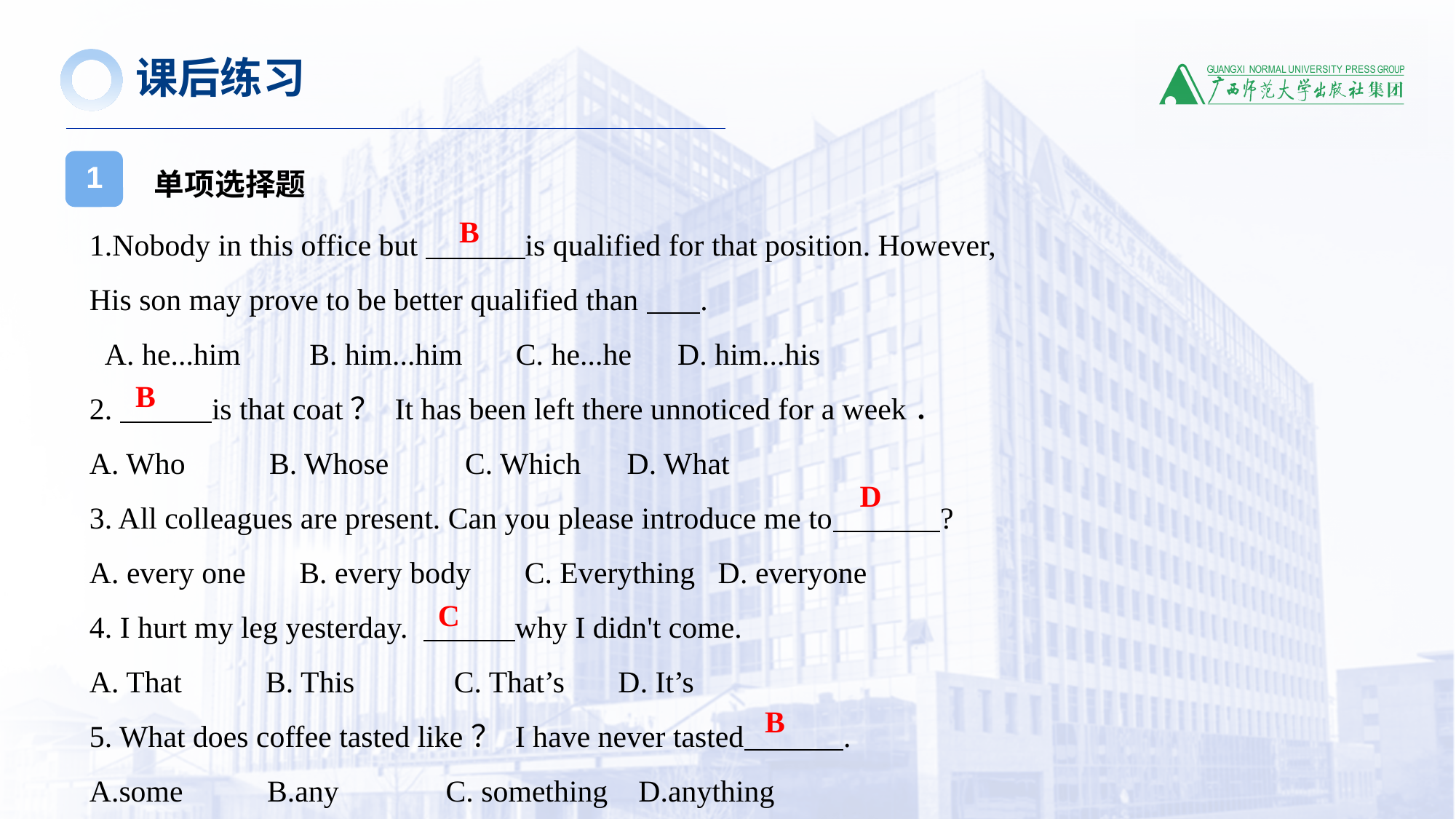

课后练习

单项选择题

1
1.Nobody in this office but              is qualified for that position. However,
His son may prove to be better qualified than        .
  A. he...him         B. him...him       C. he...he      D. him...his
2.             is that coat？ It has been left there unnoticed for a week．
A. Who           B. Whose          C. Which      D. What
3. All colleagues are present. Can you please introduce me to              ?
A. every one       B. every body       C. Everything   D. everyone
4. I hurt my leg yesterday.              why I didn't come.
A. That           B. This             C. That’s       D. It’s
5. What does coffee tasted like？ I have never tasted             .
A.some           B.any              C. something    D.anything
B
B
D
C
B